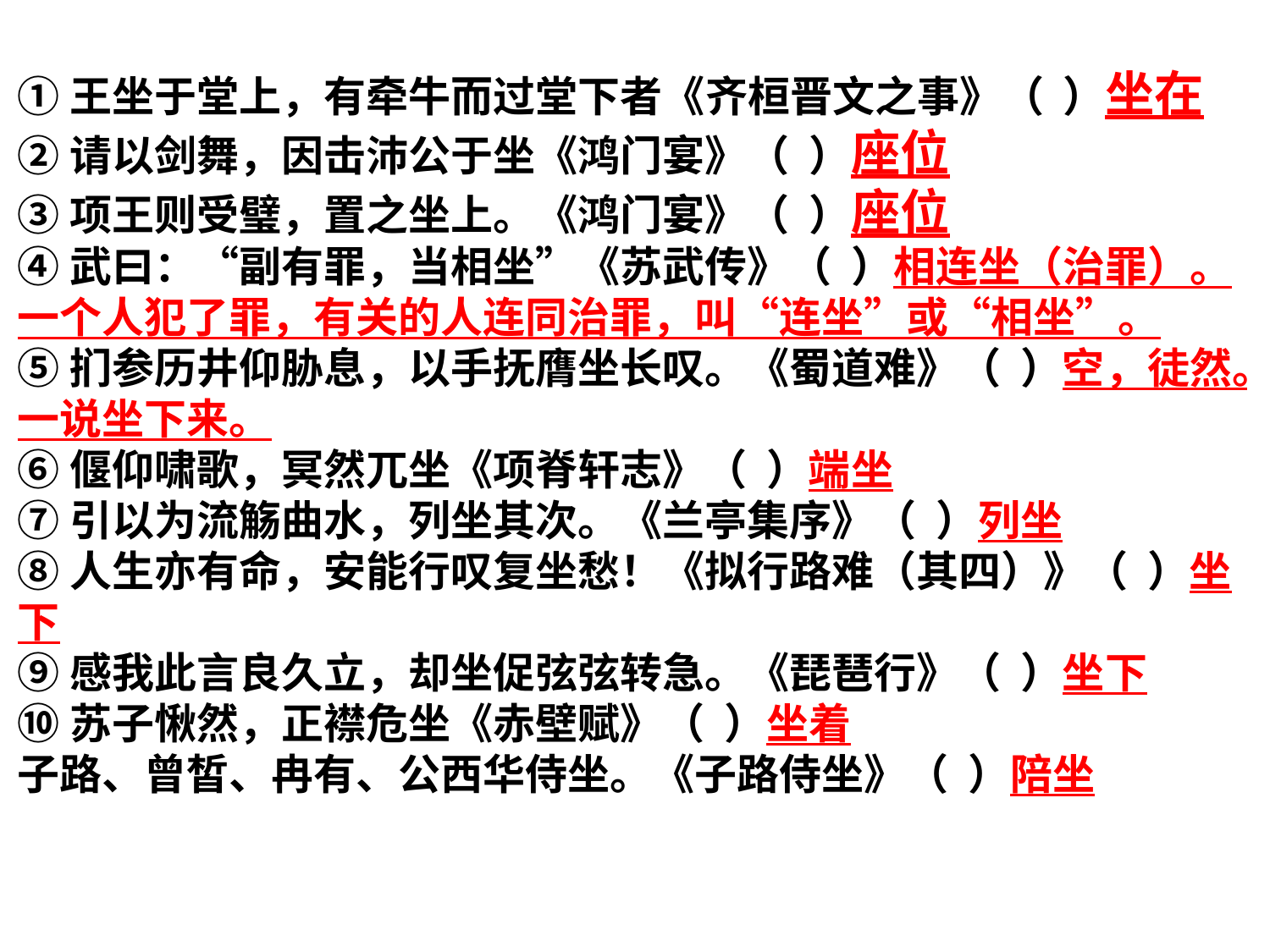

①王坐于堂上，有牵牛而过堂下者《齐桓晋文之事》（  ）坐在
②请以剑舞，因击沛公于坐《鸿门宴》（  ）座位
③项王则受璧，置之坐上。《鸿门宴》（  ）座位
④武曰：“副有罪，当相坐”《苏武传》（  ）相连坐（治罪）。一个人犯了罪，有关的人连同治罪，叫“连坐”或“相坐”。
⑤扪参历井仰胁息，以手抚膺坐长叹。《蜀道难》（  ）空，徒然。一说坐下来。
⑥偃仰啸歌，冥然兀坐《项脊轩志》（  ）端坐
⑦引以为流觞曲水，列坐其次。《兰亭集序》（  ）列坐
⑧人生亦有命，安能行叹复坐愁！《拟行路难（其四）》（  ）坐下
⑨感我此言良久立，却坐促弦弦转急。《琵琶行》（  ）坐下
⑩苏子愀然，正襟危坐《赤壁赋》（  ）坐着
子路、曾皙、冉有、公西华侍坐。《子路侍坐》（  ）陪坐